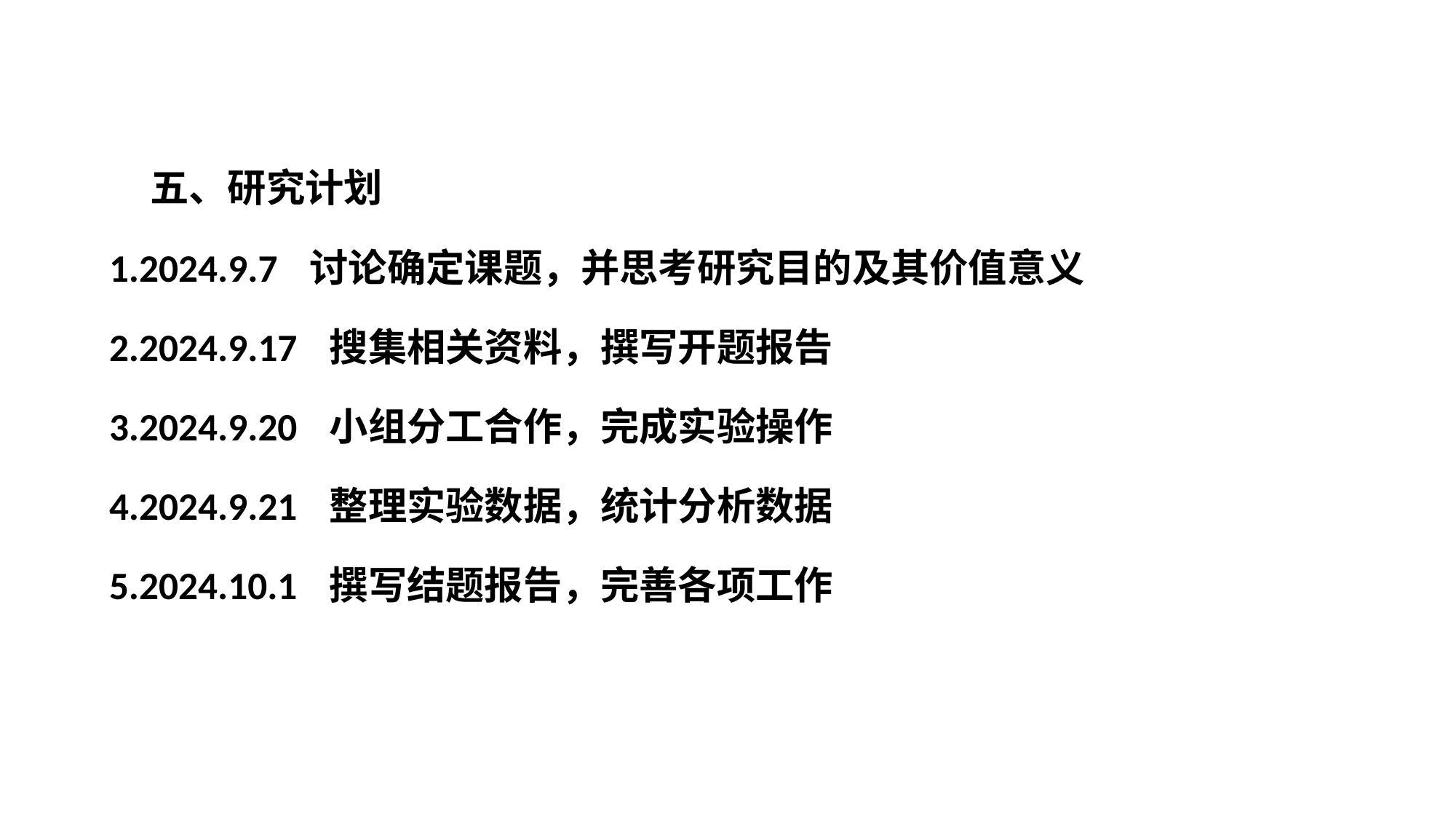

五、研究计划
1.2024.9.7   讨论确定课题，并思考研究目的及其价值意义
2.2024.9.17   搜集相关资料，撰写开题报告
3.2024.9.20   小组分工合作，完成实验操作
4.2024.9.21   整理实验数据，统计分析数据
5.2024.10.1   撰写结题报告，完善各项工作